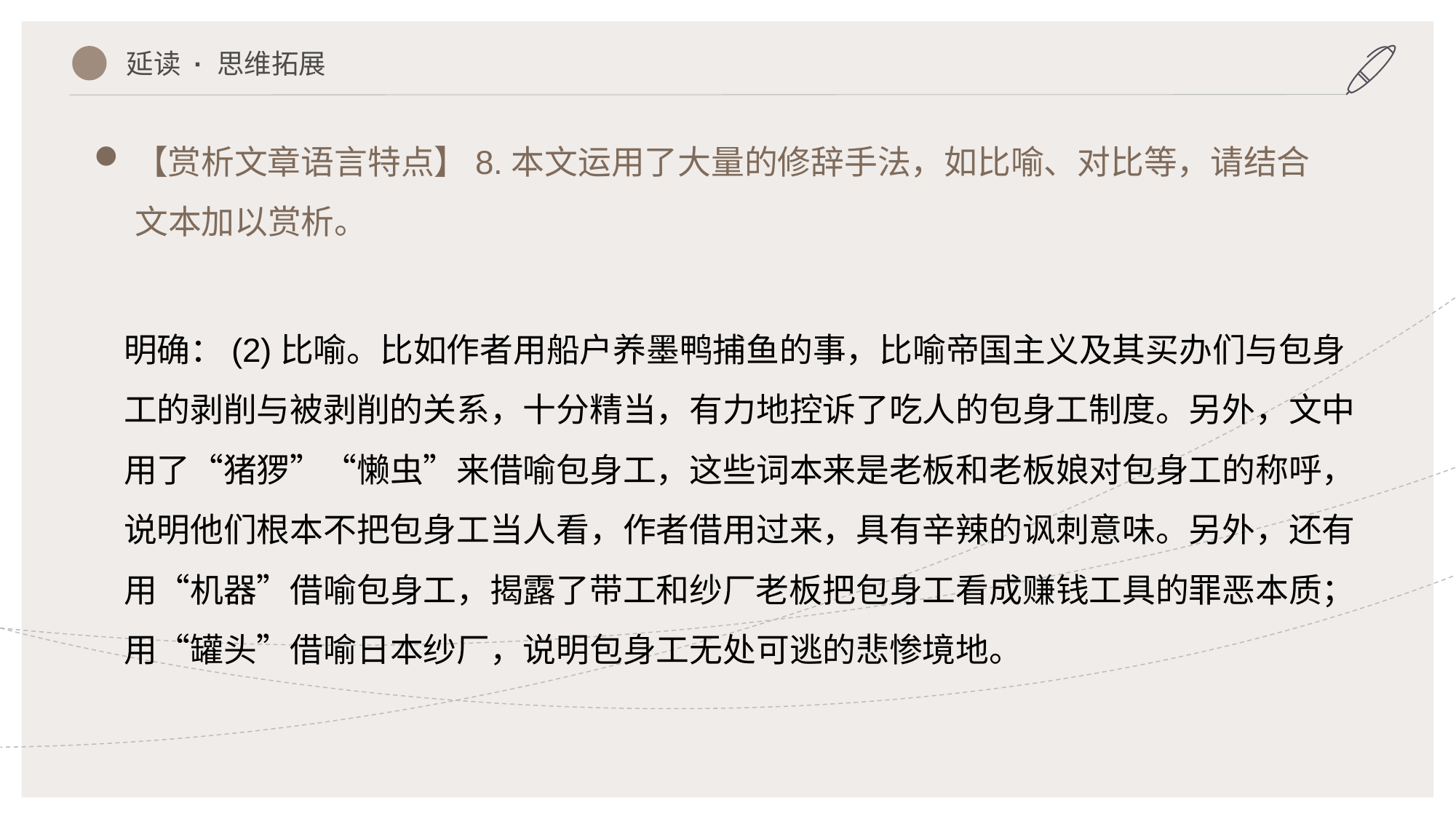

延读 · 思维拓展

【赏析文章语言特点】8.本文运用了大量的修辞手法，如比喻、对比等，请结合文本加以赏析。

明确：(2)比喻。比如作者用船户养墨鸭捕鱼的事，比喻帝国主义及其买办们与包身工的剥削与被剥削的关系，十分精当，有力地控诉了吃人的包身工制度。另外，文中用了“猪猡”“懒虫”来借喻包身工，这些词本来是老板和老板娘对包身工的称呼，说明他们根本不把包身工当人看，作者借用过来，具有辛辣的讽刺意味。另外，还有用“机器”借喻包身工，揭露了带工和纱厂老板把包身工看成赚钱工具的罪恶本质；用“罐头”借喻日本纱厂，说明包身工无处可逃的悲惨境地。